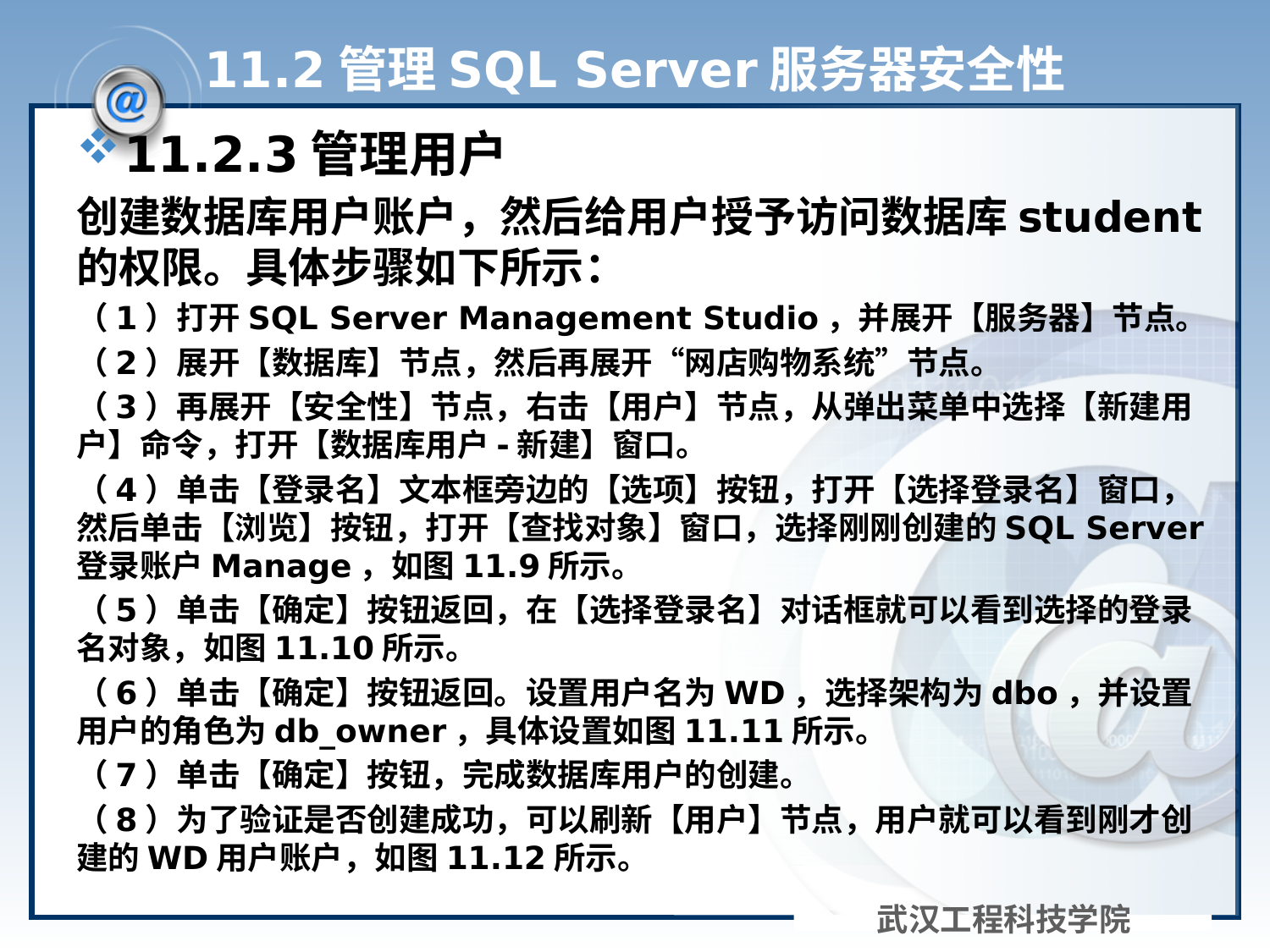

# 11.2管理SQL Server服务器安全性
11.2.3管理用户
创建数据库用户账户，然后给用户授予访问数据库student的权限。具体步骤如下所示：
（1）打开SQL Server Management Studio，并展开【服务器】节点。
（2）展开【数据库】节点，然后再展开“网店购物系统”节点。
（3）再展开【安全性】节点，右击【用户】节点，从弹出菜单中选择【新建用户】命令，打开【数据库用户-新建】窗口。
（4）单击【登录名】文本框旁边的【选项】按钮，打开【选择登录名】窗口，然后单击【浏览】按钮，打开【查找对象】窗口，选择刚刚创建的SQL Server登录账户Manage，如图11.9所示。
（5）单击【确定】按钮返回，在【选择登录名】对话框就可以看到选择的登录名对象，如图11.10所示。
（6）单击【确定】按钮返回。设置用户名为WD，选择架构为dbo，并设置用户的角色为db_owner，具体设置如图11.11所示。
（7）单击【确定】按钮，完成数据库用户的创建。
（8）为了验证是否创建成功，可以刷新【用户】节点，用户就可以看到刚才创建的WD用户账户，如图11.12所示。

武汉工程科技学院